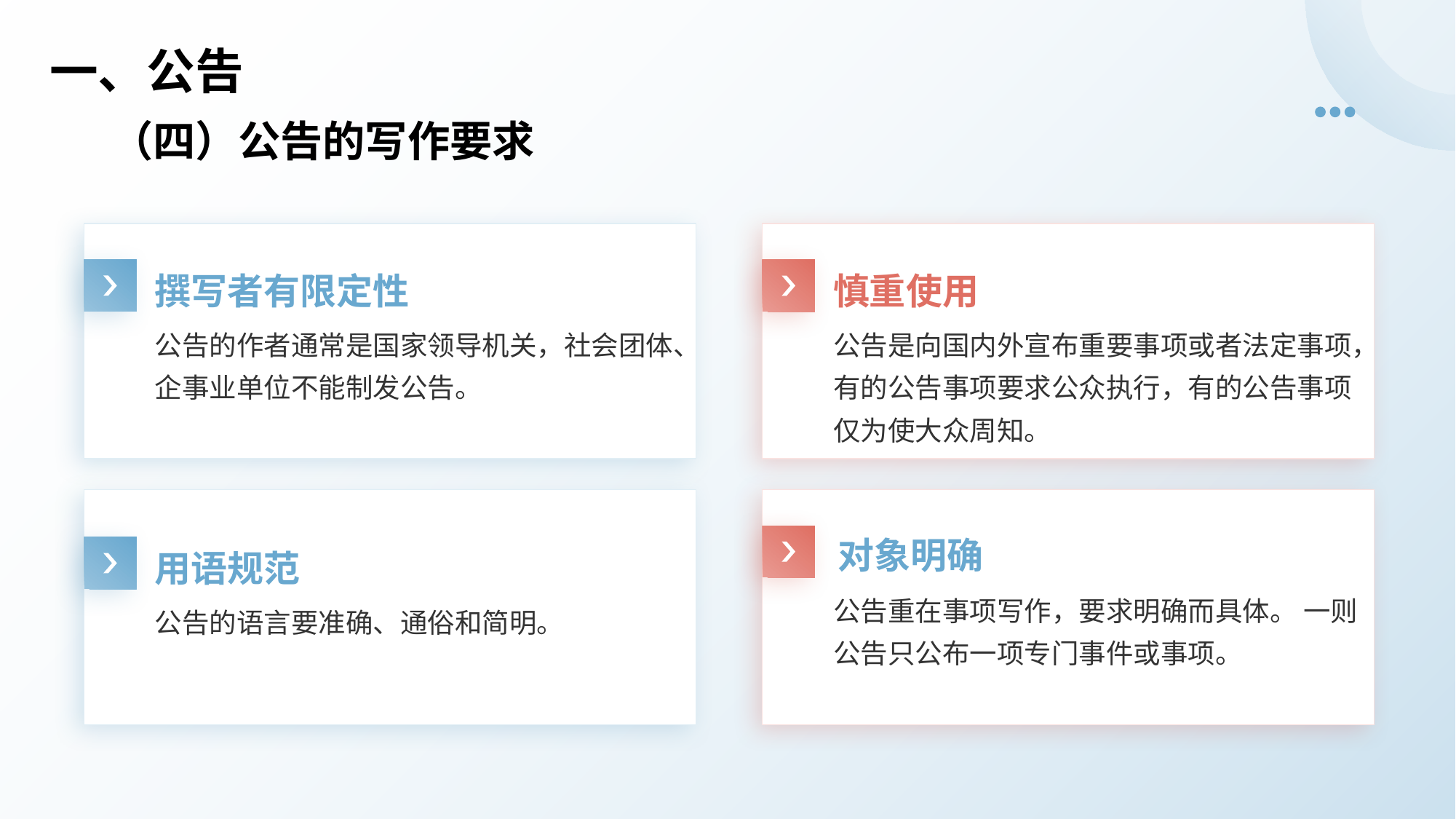

# 一、公告
（四）公告的写作要求

撰写者有限定性
慎重使用

公告的作者通常是国家领导机关，社会团体、企事业单位不能制发公告。
公告是向国内外宣布重要事项或者法定事项，有的公告事项要求公众执行，有的公告事项仅为使大众周知。

对象明确

用语规范

公告重在事项写作，要求明确而具体。 一则公告只公布一项专门事件或事项。
公告的语言要准确、通俗和简明。